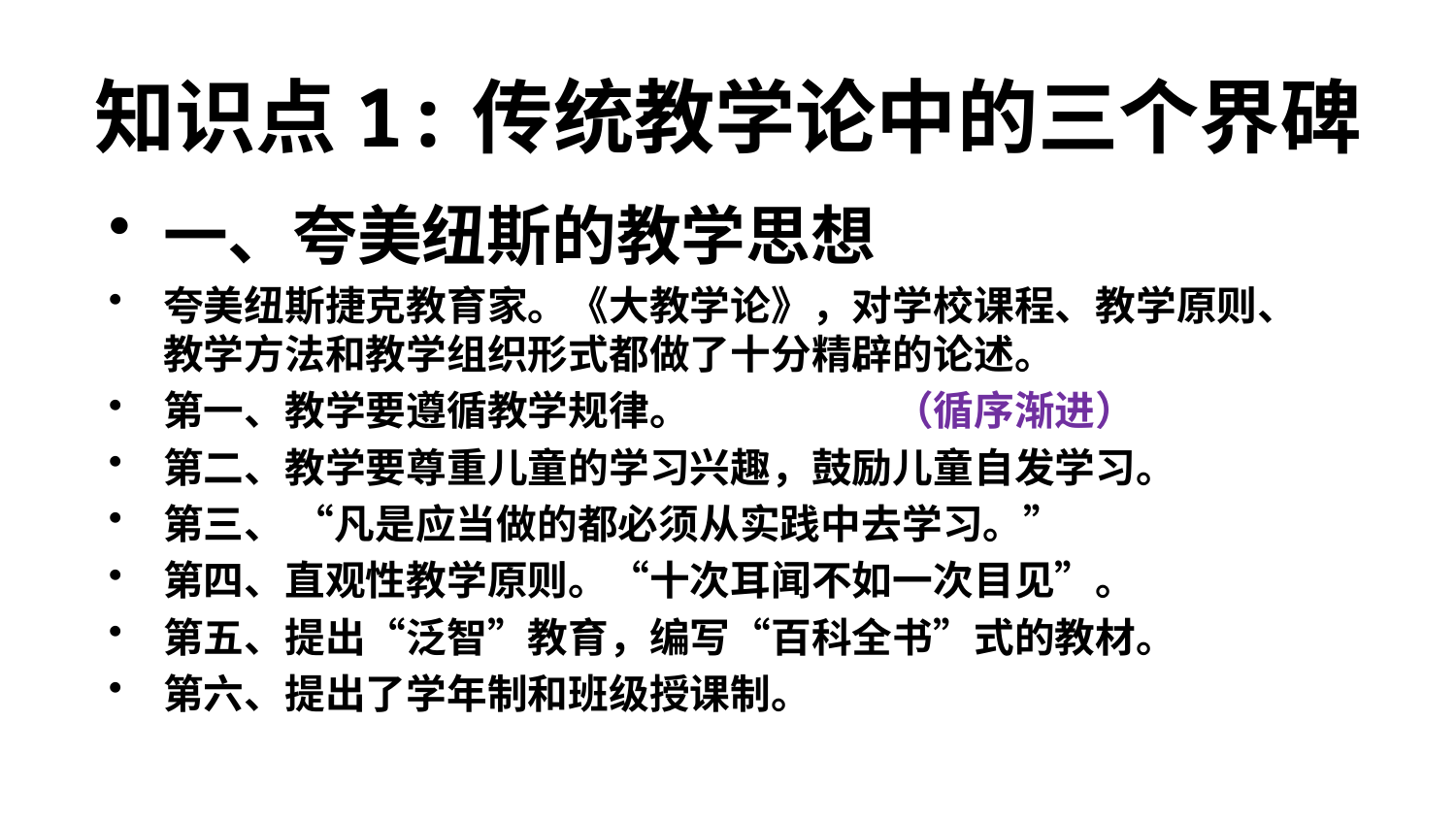

# 知识点1:传统教学论中的三个界碑
一、夸美纽斯的教学思想
夸美纽斯捷克教育家。《大教学论》，对学校课程、教学原则、教学方法和教学组织形式都做了十分精辟的论述。
第一、教学要遵循教学规律。                      （循序渐进）
第二、教学要尊重儿童的学习兴趣，鼓励儿童自发学习。
第三、 “凡是应当做的都必须从实践中去学习。”
第四、直观性教学原则。“十次耳闻不如一次目见”。
第五、提出“泛智”教育，编写“百科全书”式的教材。
第六、提出了学年制和班级授课制。